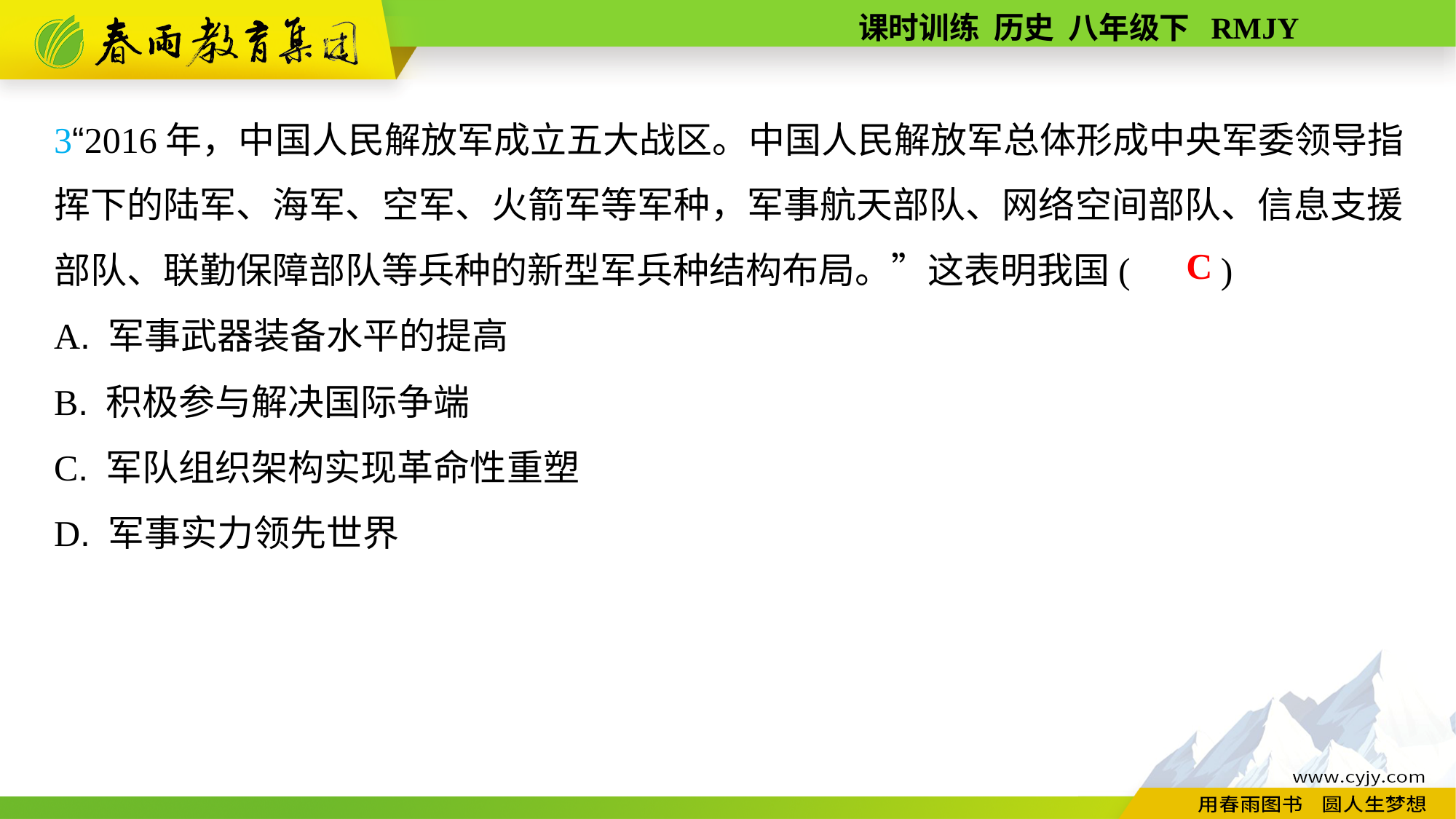

3“2016年，中国人民解放军成立五大战区。中国人民解放军总体形成中央军委领导指挥下的陆军、海军、空军、火箭军等军种，军事航天部队、网络空间部队、信息支援部队、联勤保障部队等兵种的新型军兵种结构布局。”这表明我国(　　)
A. 军事武器装备水平的提高
B. 积极参与解决国际争端
C. 军队组织架构实现革命性重塑
D. 军事实力领先世界
C